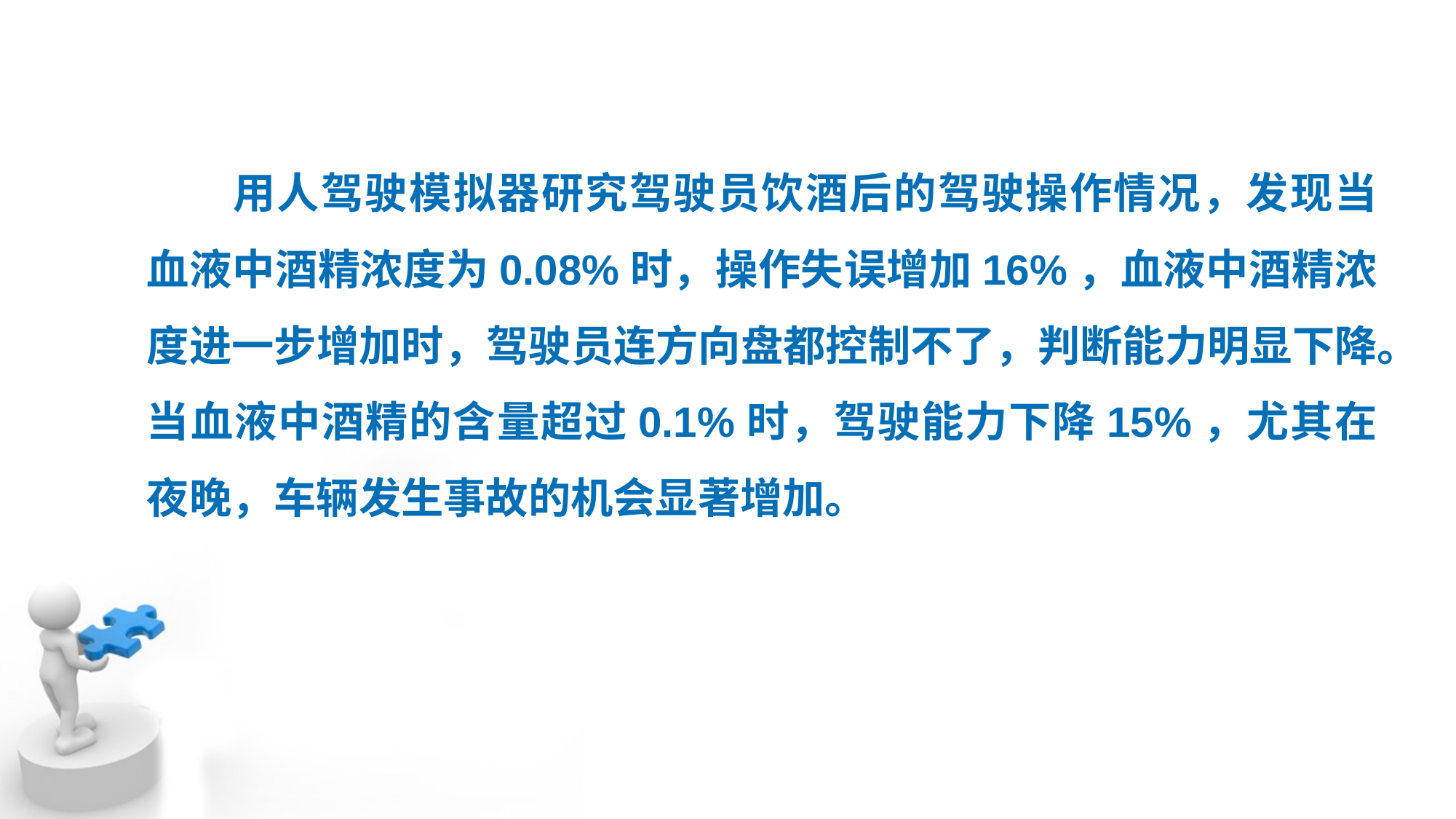

#
用人驾驶模拟器研究驾驶员饮酒后的驾驶操作情况，发现当血液中酒精浓度为0.08%时，操作失误增加16%，血液中酒精浓度进一步增加时，驾驶员连方向盘都控制不了，判断能力明显下降。当血液中酒精的含量超过0.1%时，驾驶能力下降15%，尤其在夜晚，车辆发生事故的机会显著增加。